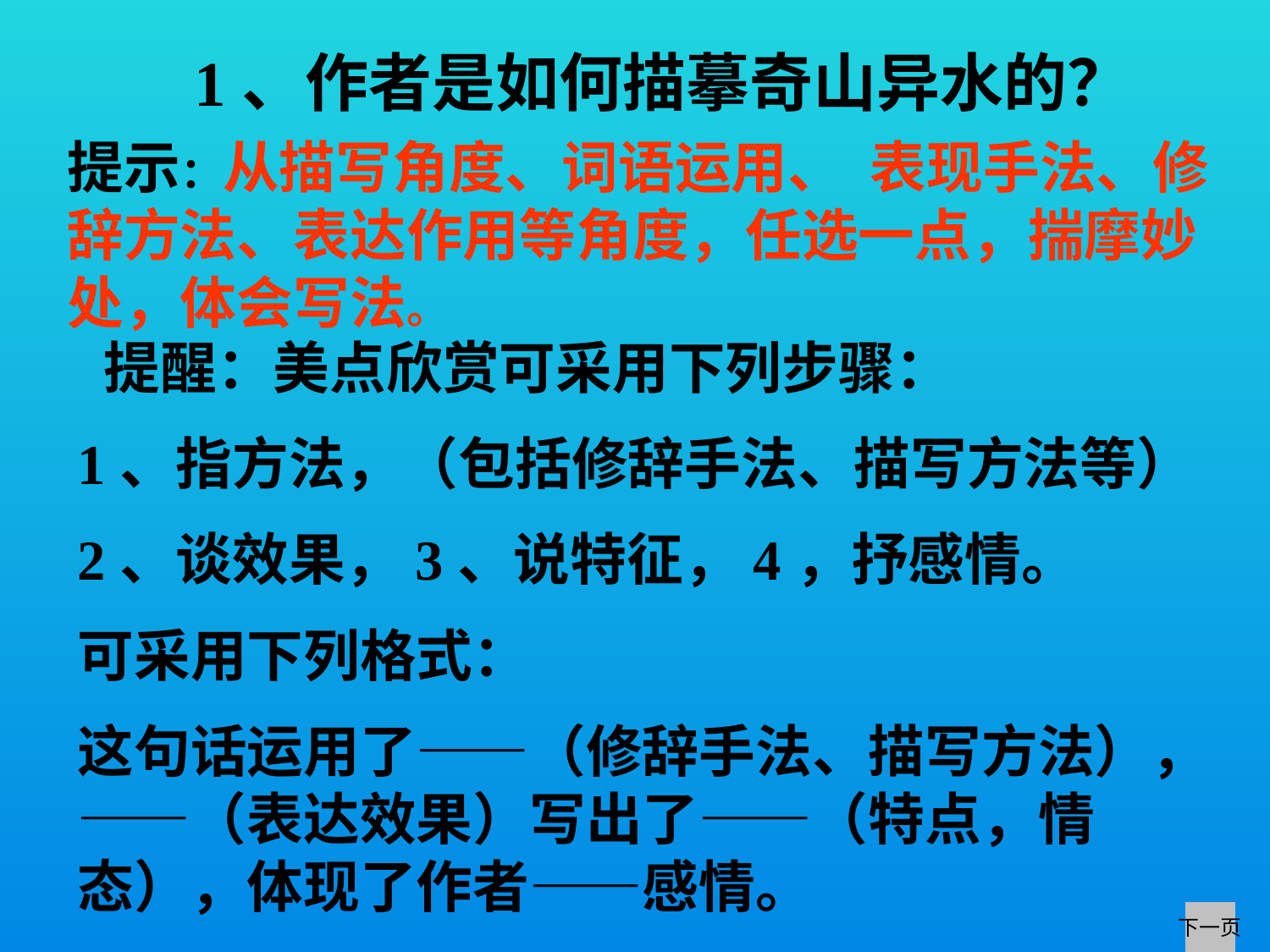

1、作者是如何描摹奇山异水的？
提示：从描写角度、词语运用、  表现手法、修辞方法、表达作用等角度，任选一点，揣摩妙处，体会写法。
 提醒：美点欣赏可采用下列步骤：
1、指方法，（包括修辞手法、描写方法等）
2、谈效果，3、说特征，4，抒感情。
可采用下列格式：
这句话运用了——（修辞手法、描写方法），——（表达效果）写出了——（特点，情态），体现了作者——感情。
下一页